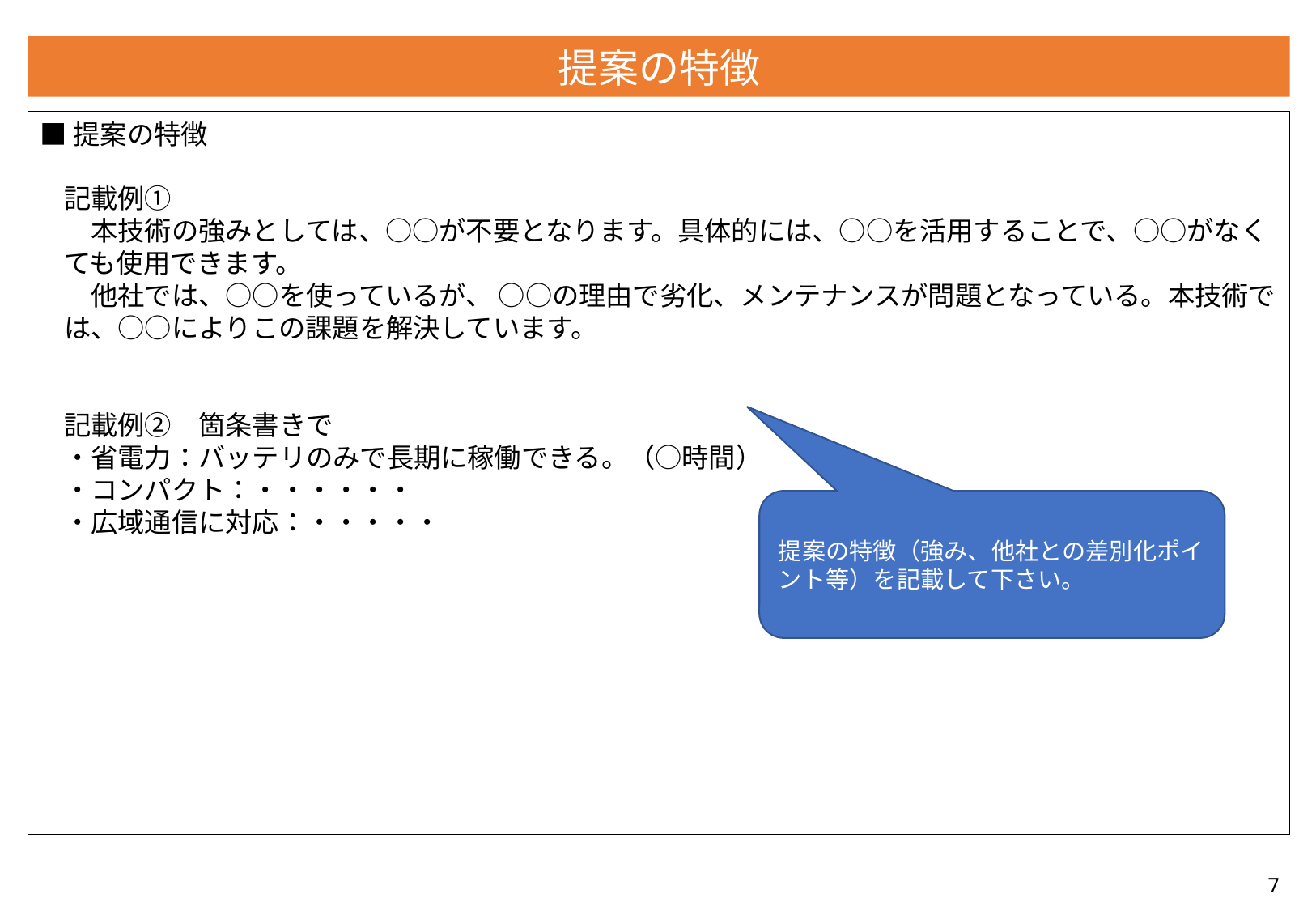

提案の特徴
■提案の特徴

記載例①
　本技術の強みとしては、○○が不要となります。具体的には、○○を活用することで、○○がなくても使用できます。
　他社では、○○を使っているが、 ○○の理由で劣化、メンテナンスが問題となっている。本技術では、○○によりこの課題を解決しています。

記載例②　箇条書きで
・省電力：バッテリのみで長期に稼働できる。（○時間）
・コンパクト：・・・・・・
・広域通信に対応：・・・・・

提案の特徴（強み、他社との差別化ポイント等）を記載して下さい。
7